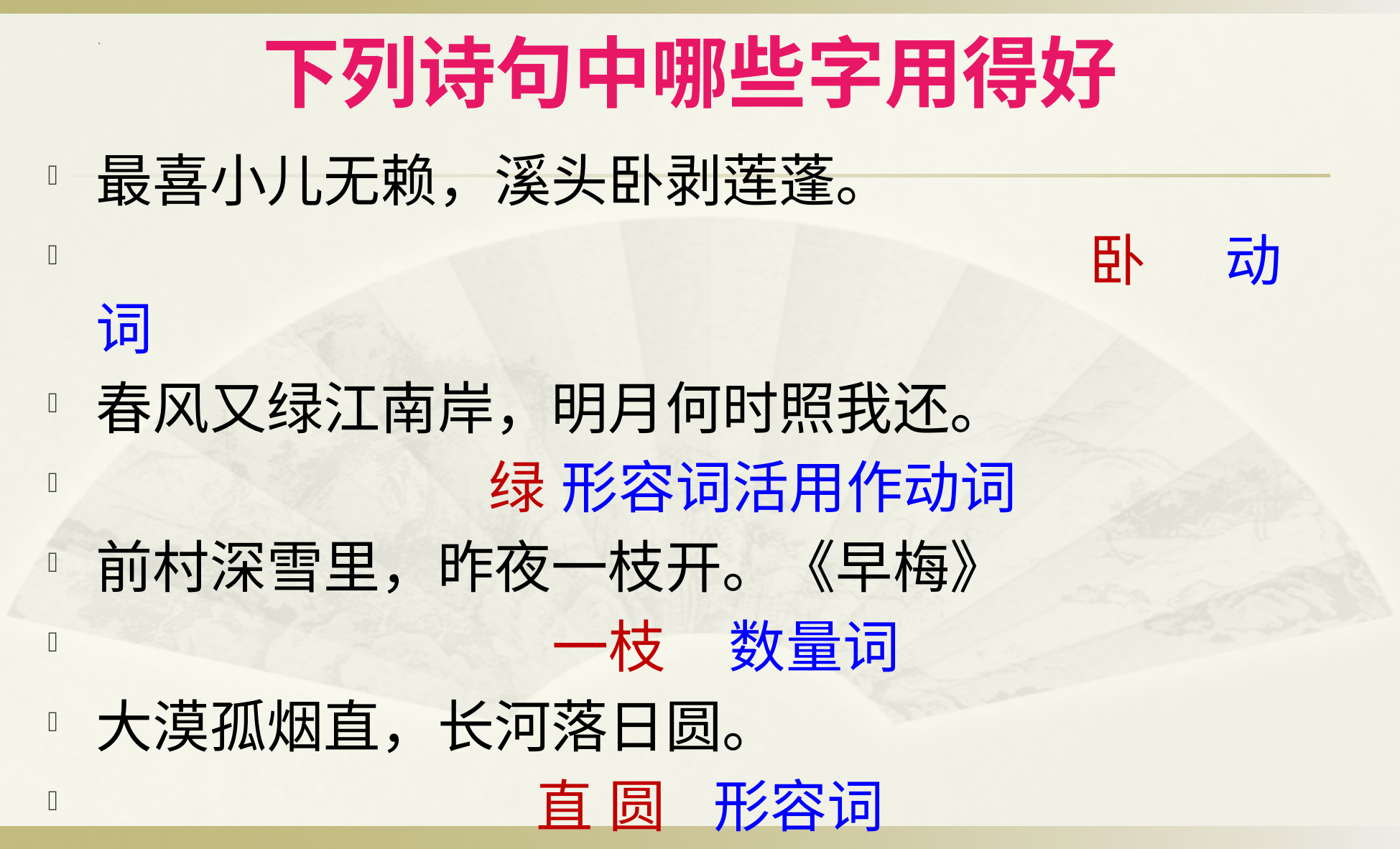

# 下列诗句中哪些字用得好
最喜小儿无赖，溪头卧剥莲蓬。
                                                              卧     动词
春风又绿江南岸，明月何时照我还。
                        绿 形容词活用作动词
前村深雪里，昨夜一枝开。《早梅》
                            一枝    数量词
大漠孤烟直，长河落日圆。
                           直 圆   形容词